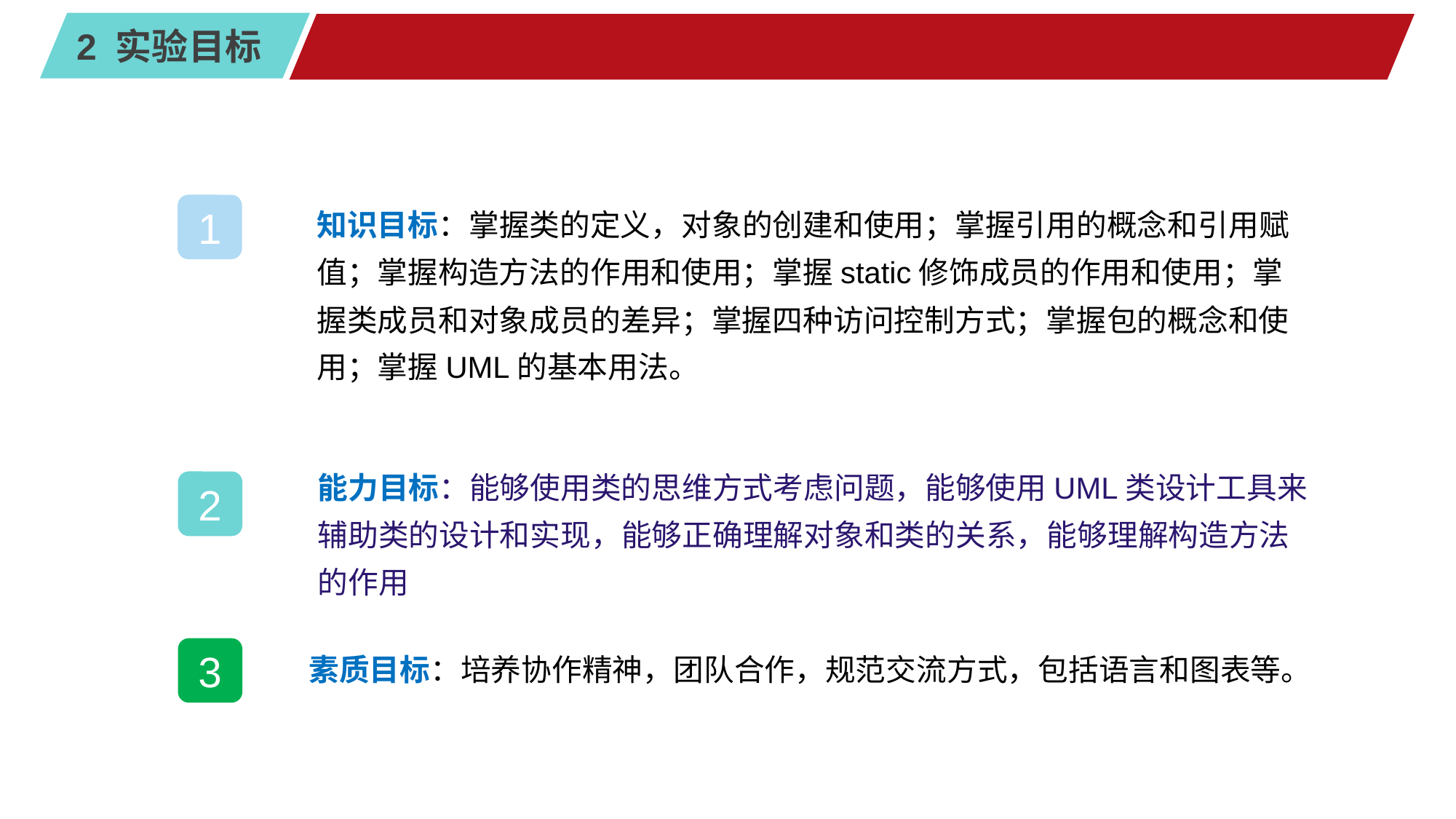

#
知识目标：掌握类的定义，对象的创建和使用；掌握引用的概念和引用赋值；掌握构造方法的作用和使用；掌握static修饰成员的作用和使用；掌握类成员和对象成员的差异；掌握四种访问控制方式；掌握包的概念和使用；掌握UML的基本用法。
1
能力目标：能够使用类的思维方式考虑问题，能够使用UML类设计工具来辅助类的设计和实现，能够正确理解对象和类的关系，能够理解构造方法的作用
2
素质目标：培养协作精神，团队合作，规范交流方式，包括语言和图表等。
3